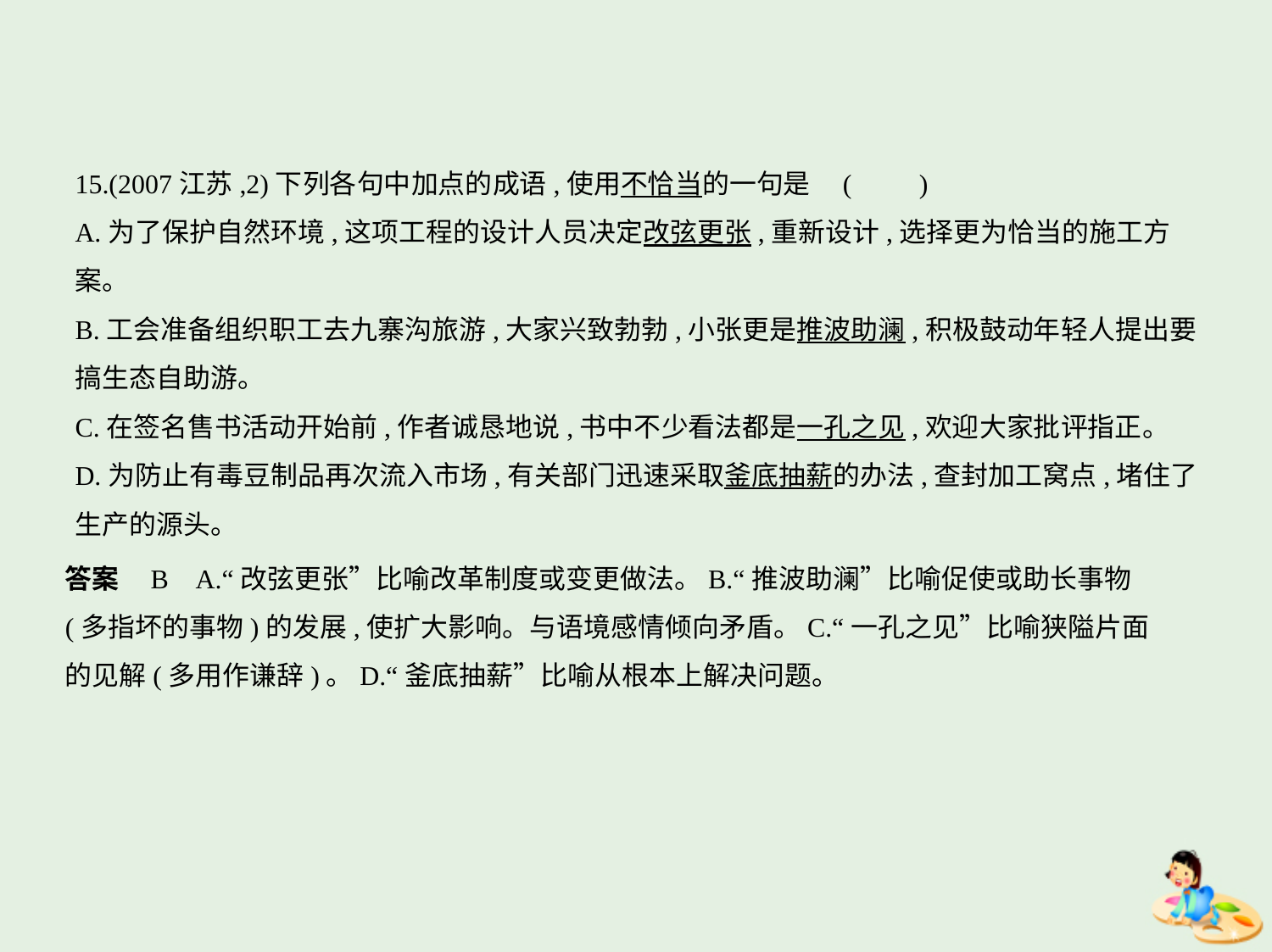

15.(2007江苏,2)下列各句中加点的成语,使用不恰当的一句是 (　　)
A.为了保护自然环境,这项工程的设计人员决定改弦更张,重新设计,选择更为恰当的施工方
案。
B.工会准备组织职工去九寨沟旅游,大家兴致勃勃,小张更是推波助澜,积极鼓动年轻人提出要
搞生态自助游。
C.在签名售书活动开始前,作者诚恳地说,书中不少看法都是一孔之见,欢迎大家批评指正。
D.为防止有毒豆制品再次流入市场,有关部门迅速采取釜底抽薪的办法,查封加工窝点,堵住了
生产的源头。
答案    B    A.“改弦更张”比喻改革制度或变更做法。B.“推波助澜”比喻促使或助长事物
(多指坏的事物)的发展,使扩大影响。与语境感情倾向矛盾。C.“一孔之见”比喻狭隘片面
的见解(多用作谦辞)。D.“釜底抽薪”比喻从根本上解决问题。